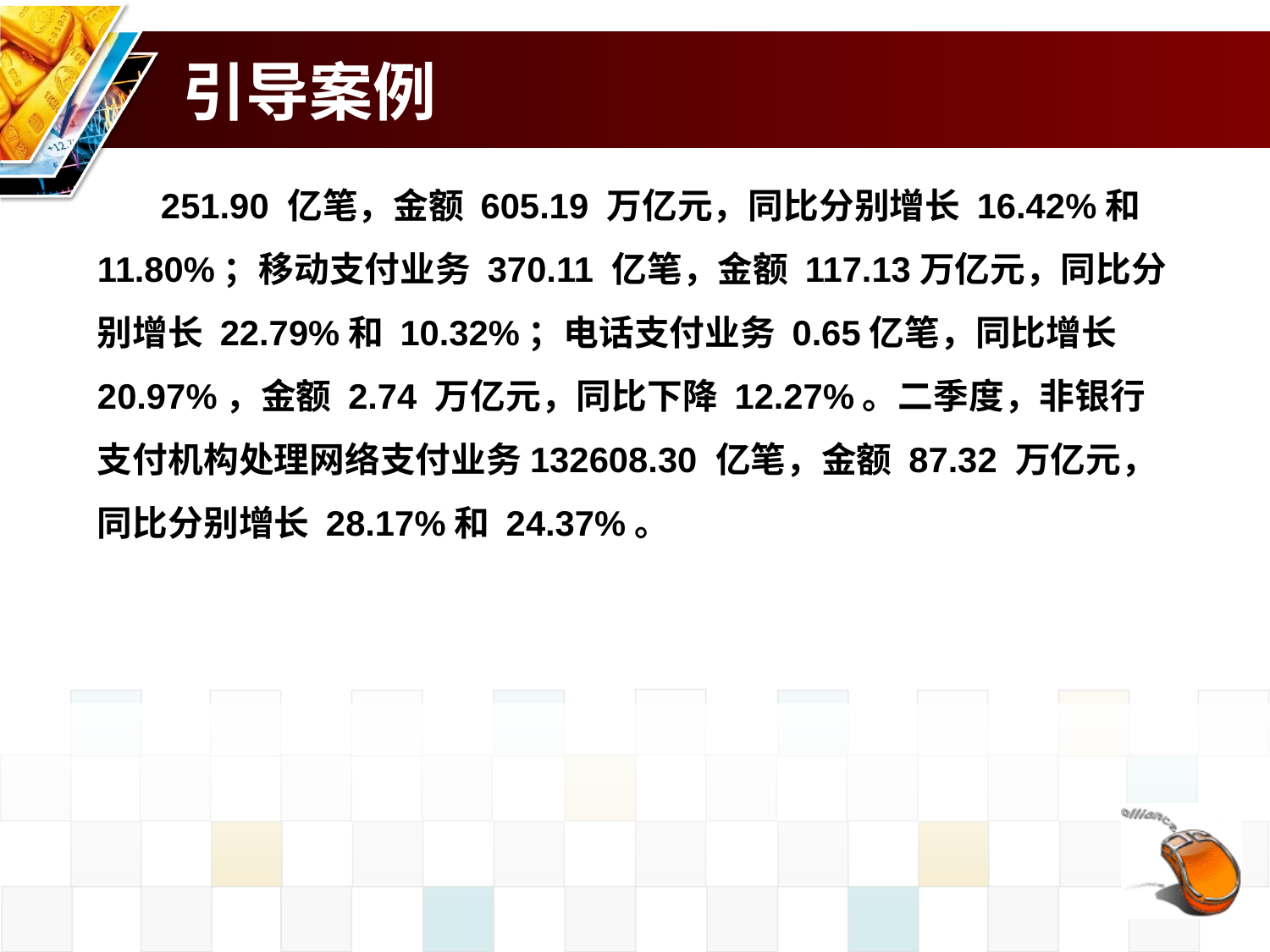

# 引导案例
251.90 亿笔，金额 605.19 万亿元，同比分别增长 16.42%和 11.80%；移动支付业务 370.11 亿笔，金额 117.13万亿元，同比分别增长 22.79%和 10.32%；电话支付业务 0.65亿笔，同比增长 20.97%，金额 2.74 万亿元，同比下降 12.27%。二季度，非银行支付机构处理网络支付业务132608.30 亿笔，金额 87.32 万亿元，同比分别增长 28.17%和 24.37%。